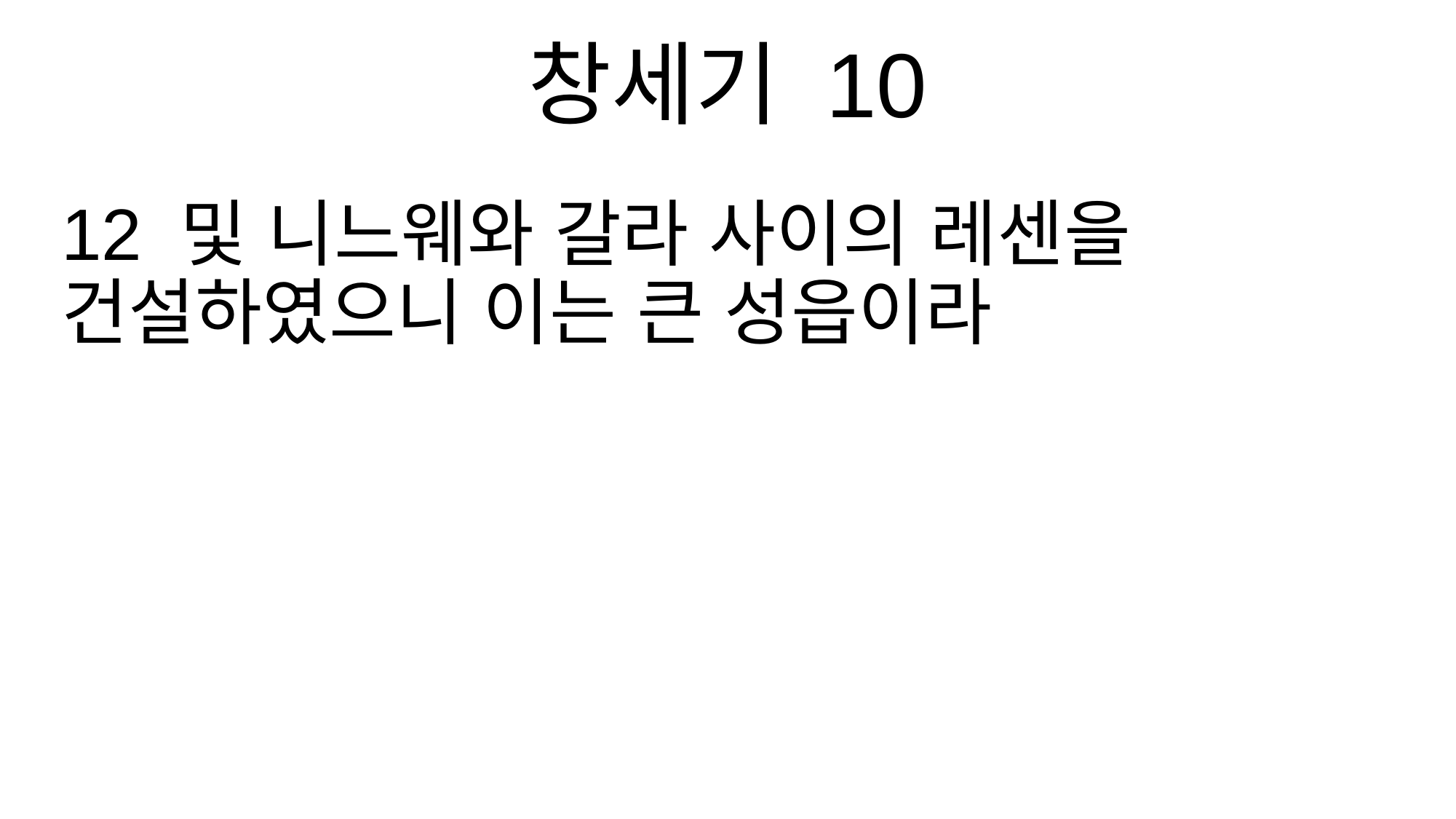

창세기 10
12 및 니느웨와 갈라 사이의 레센을 건설하였으니 이는 큰 성읍이라